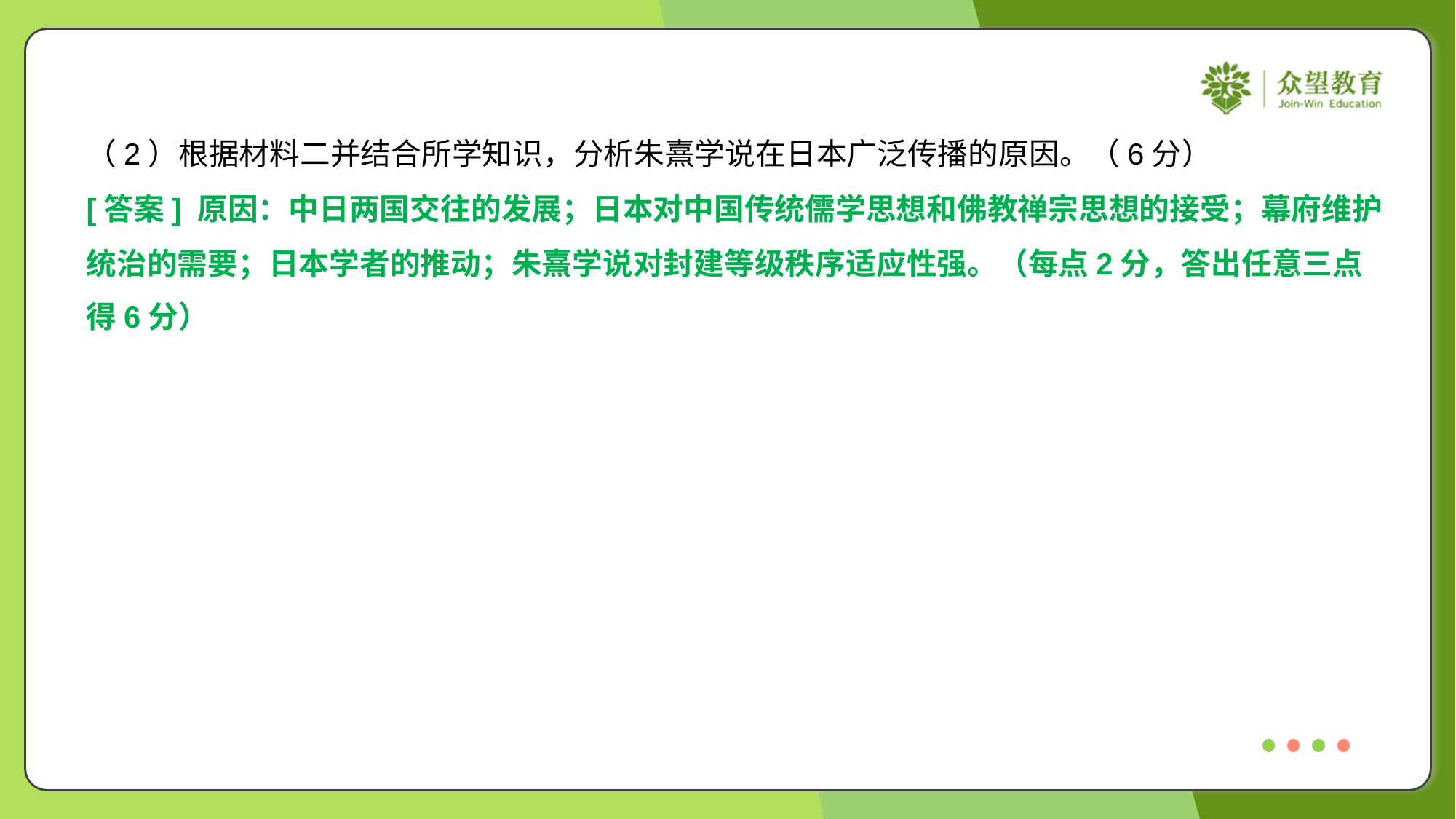

（2）根据材料二并结合所学知识，分析朱熹学说在日本广泛传播的原因。（6分）
[答案] 原因：中日两国交往的发展；日本对中国传统儒学思想和佛教禅宗思想的接受；幕府维护
统治的需要；日本学者的推动；朱熹学说对封建等级秩序适应性强。（每点2分，答出任意三点
得6分）